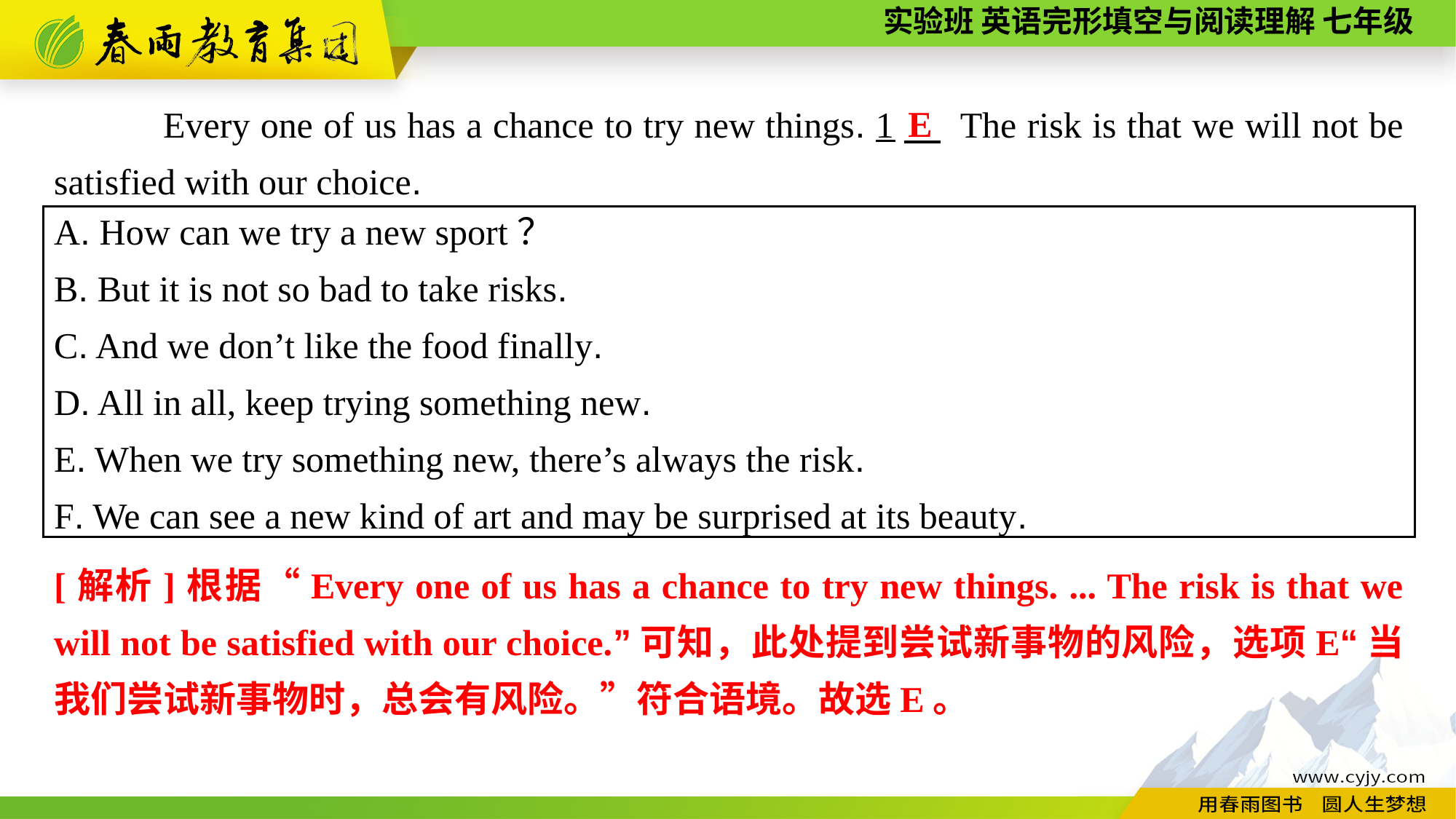

E
Every one of us has a chance to try new things. 1　 The risk is that we will not be satisfied with our choice.
A. How can we try a new sport？
B. But it is not so bad to take risks.
C. And we don’t like the food finally.
D. All in all, keep trying something new.
E. When we try something new, there’s always the risk.
F. We can see a new kind of art and may be surprised at its beauty.

[解析]根据“Every one of us has a chance to try new things. ... The risk is that we will not be satisfied with our choice.”可知，此处提到尝试新事物的风险，选项E“当我们尝试新事物时，总会有风险。”符合语境。故选E。